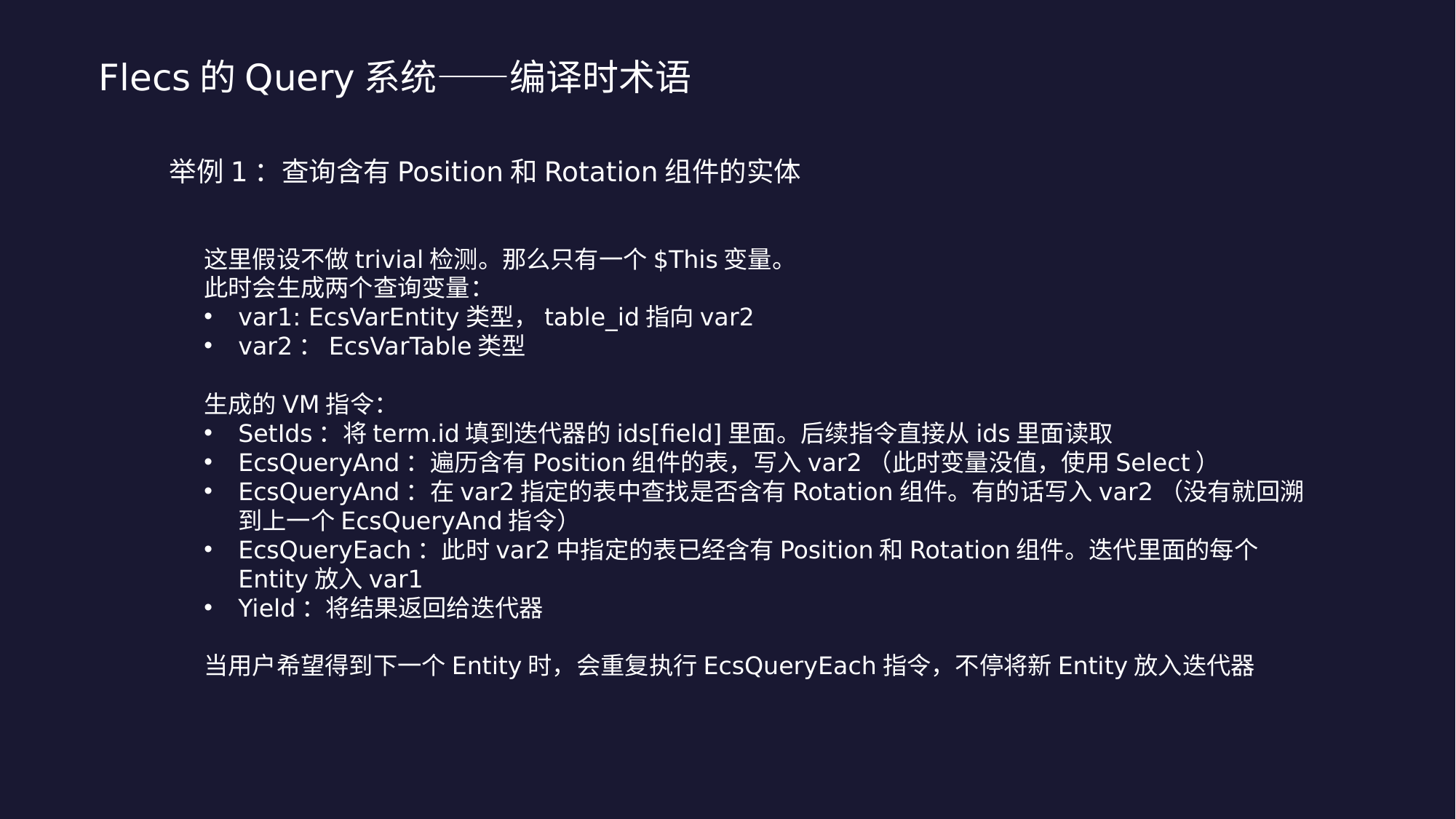

Flecs的Query系统——编译时术语
举例1：查询含有Position和Rotation组件的实体
这里假设不做trivial检测。那么只有一个$This变量。
此时会生成两个查询变量：
var1: EcsVarEntity类型，table_id指向var2
var2：EcsVarTable类型

生成的VM指令：
SetIds：将term.id填到迭代器的ids[field]里面。后续指令直接从ids里面读取
EcsQueryAnd：遍历含有Position组件的表，写入var2（此时变量没值，使用Select）
EcsQueryAnd：在var2指定的表中查找是否含有Rotation组件。有的话写入var2（没有就回溯到上一个EcsQueryAnd指令）
EcsQueryEach：此时var2中指定的表已经含有Position和Rotation组件。迭代里面的每个Entity放入var1
Yield：将结果返回给迭代器

当用户希望得到下一个Entity时，会重复执行EcsQueryEach指令，不停将新Entity放入迭代器